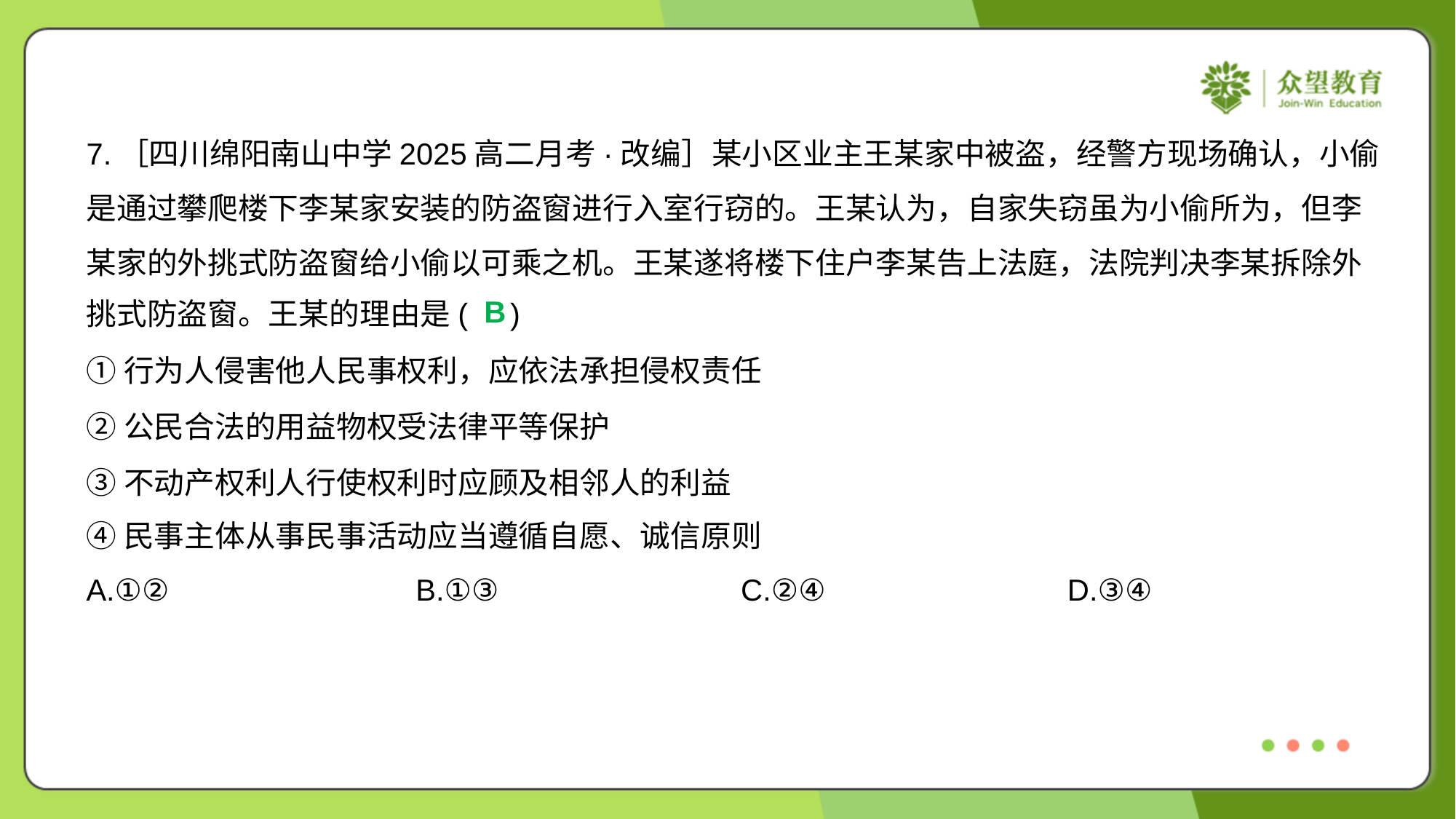

7.［四川绵阳南山中学2025高二月考·改编］某小区业主王某家中被盗，经警方现场确认，小偷
是通过攀爬楼下李某家安装的防盗窗进行入室行窃的。王某认为，自家失窃虽为小偷所为，但李
某家的外挑式防盗窗给小偷以可乘之机。王某遂将楼下住户李某告上法庭，法院判决李某拆除外
挑式防盗窗。王某的理由是(     )
B
①行为人侵害他人民事权利，应依法承担侵权责任
②公民合法的用益物权受法律平等保护
③不动产权利人行使权利时应顾及相邻人的利益
④民事主体从事民事活动应当遵循自愿、诚信原则
A.①②	B.①③	C.②④	D.③④